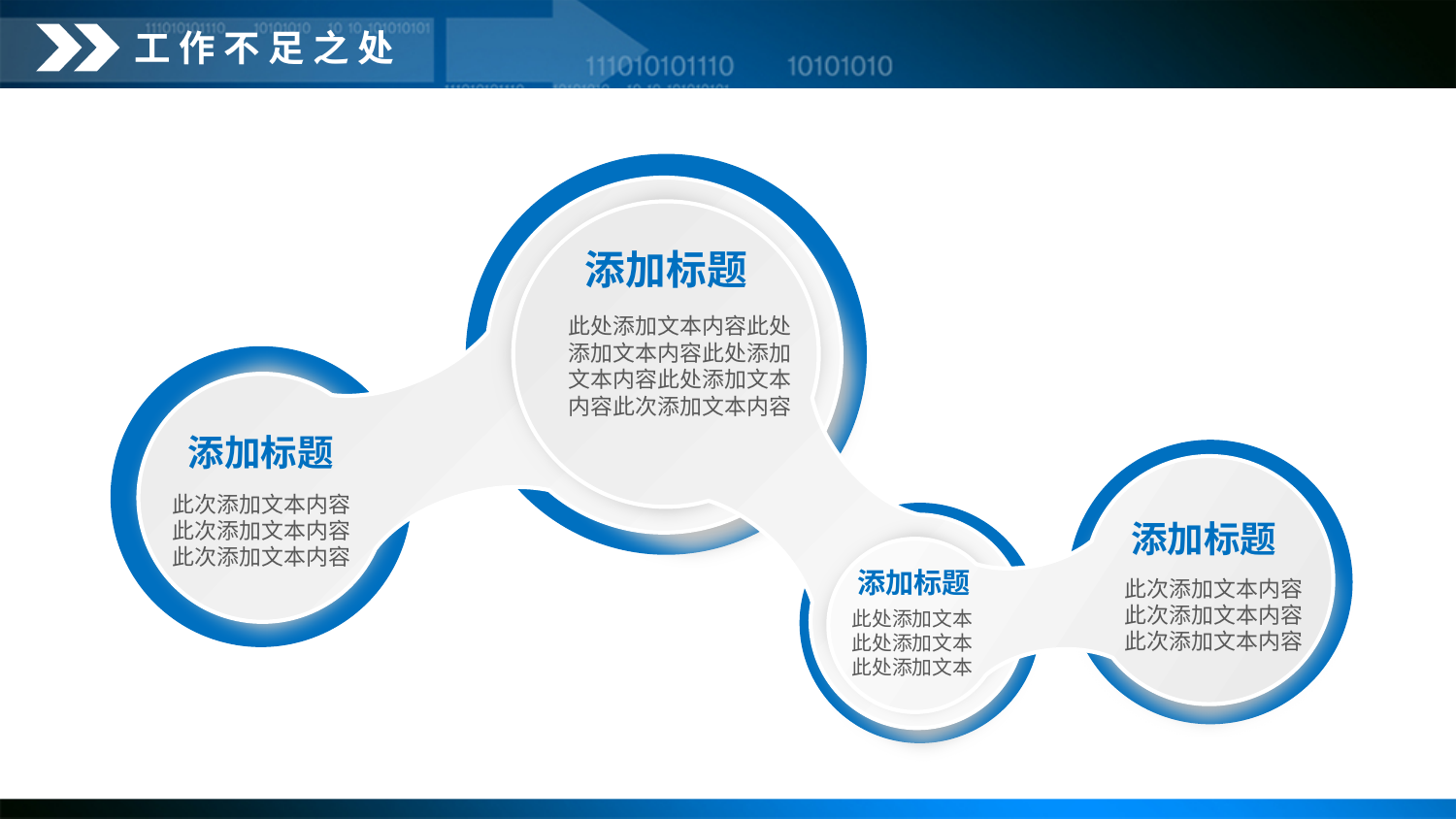

工 作 不 足 之 处

添加标题

此处添加文本内容此处添加文本内容此处添加文本内容此处添加文本内容此次添加文本内容

添加标题

此次添加文本内容此次添加文本内容此次添加文本内容

添加标题
添加标题
此次添加文本内容此次添加文本内容此次添加文本内容
此处添加文本此处添加文本此处添加文本